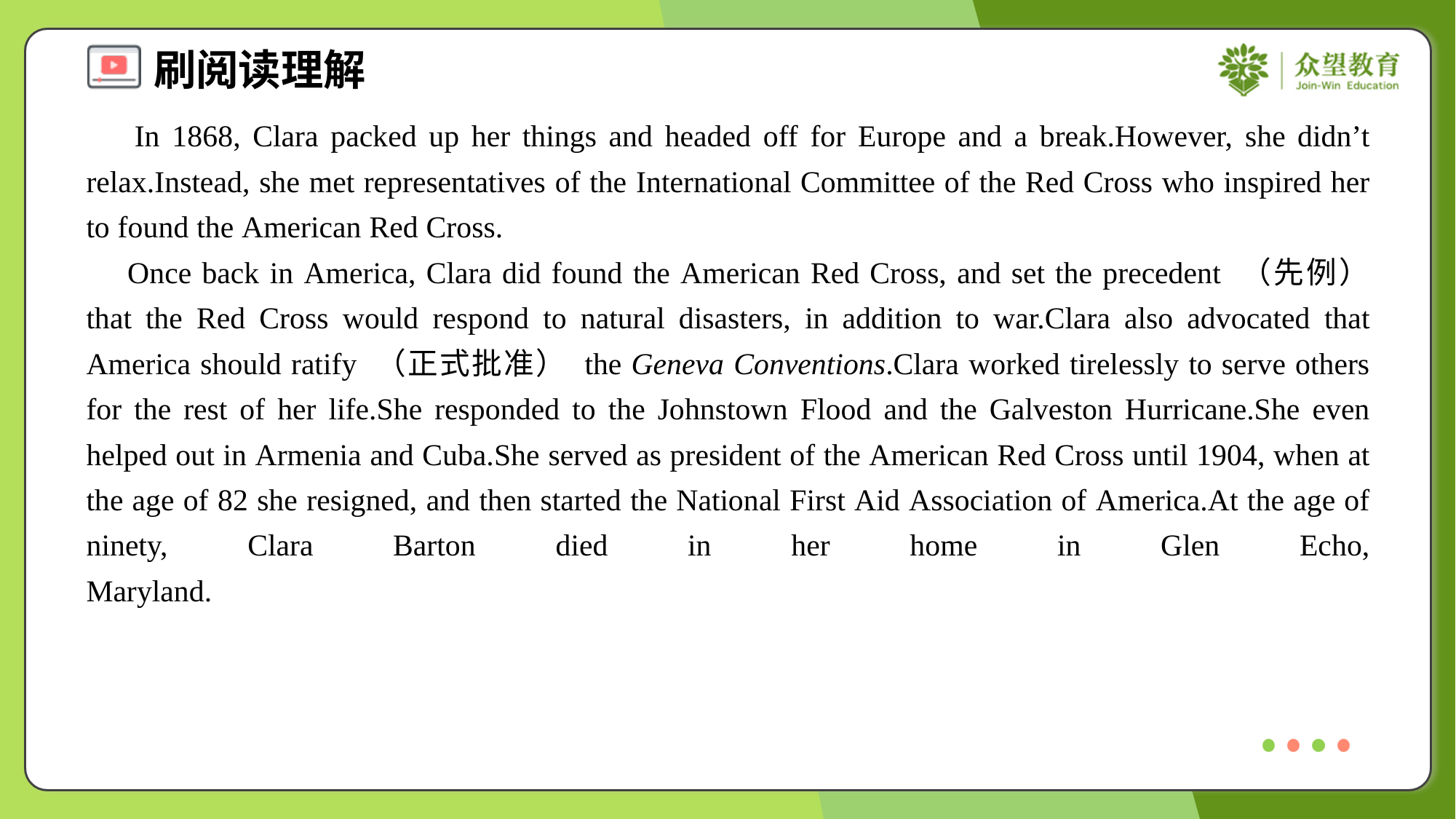

In 1868, Clara packed up her things and headed off for Europe and a break.However, she didn’t relax.Instead, she met representatives of the International Committee of the Red Cross who inspired her to found the American Red Cross.
    Once back in America, Clara did found the American Red Cross, and set the precedent （先例） that the Red Cross would respond to natural disasters, in addition to war.Clara also advocated that America should ratify （正式批准） the Geneva Conventions.Clara worked tirelessly to serve others for the rest of her life.She responded to the Johnstown Flood and the Galveston Hurricane.She even helped out in Armenia and Cuba.She served as president of the American Red Cross until 1904, when at the age of 82 she resigned, and then started the National First Aid Association of America.At the age of ninety, Clara Barton died in her home in Glen Echo, Maryland.#1.4